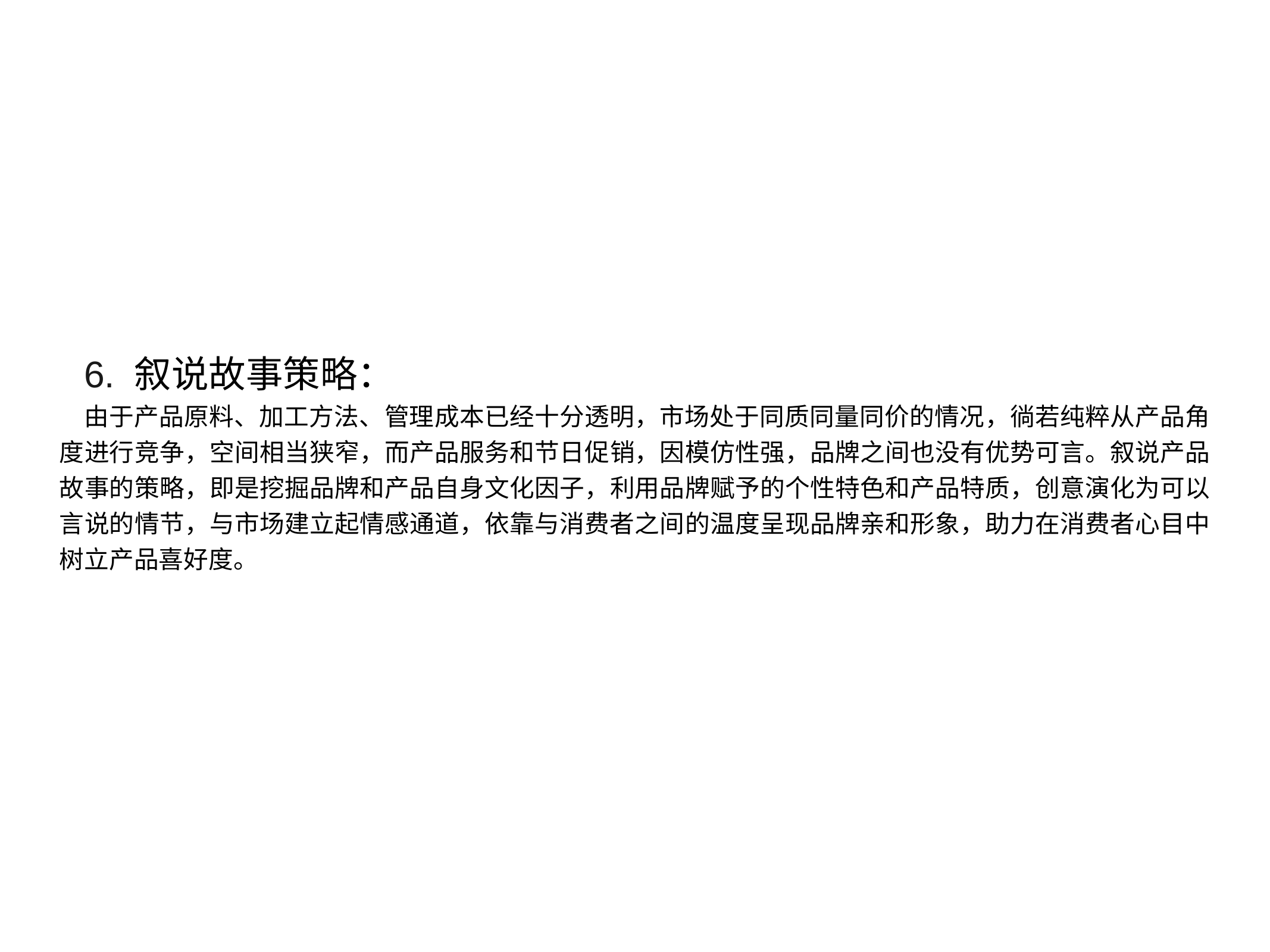

6. 叙说故事策略：
由于产品原料、加工方法、管理成本已经十分透明，市场处于同质同量同价的情况，徜若纯粹从产品角度进行竞争，空间相当狭窄，而产品服务和节日促销，因模仿性强，品牌之间也没有优势可言。叙说产品故事的策略，即是挖掘品牌和产品自身文化因子，利用品牌赋予的个性特色和产品特质，创意演化为可以言说的情节，与市场建立起情感通道，依靠与消费者之间的温度呈现品牌亲和形象，助力在消费者心目中树立产品喜好度。